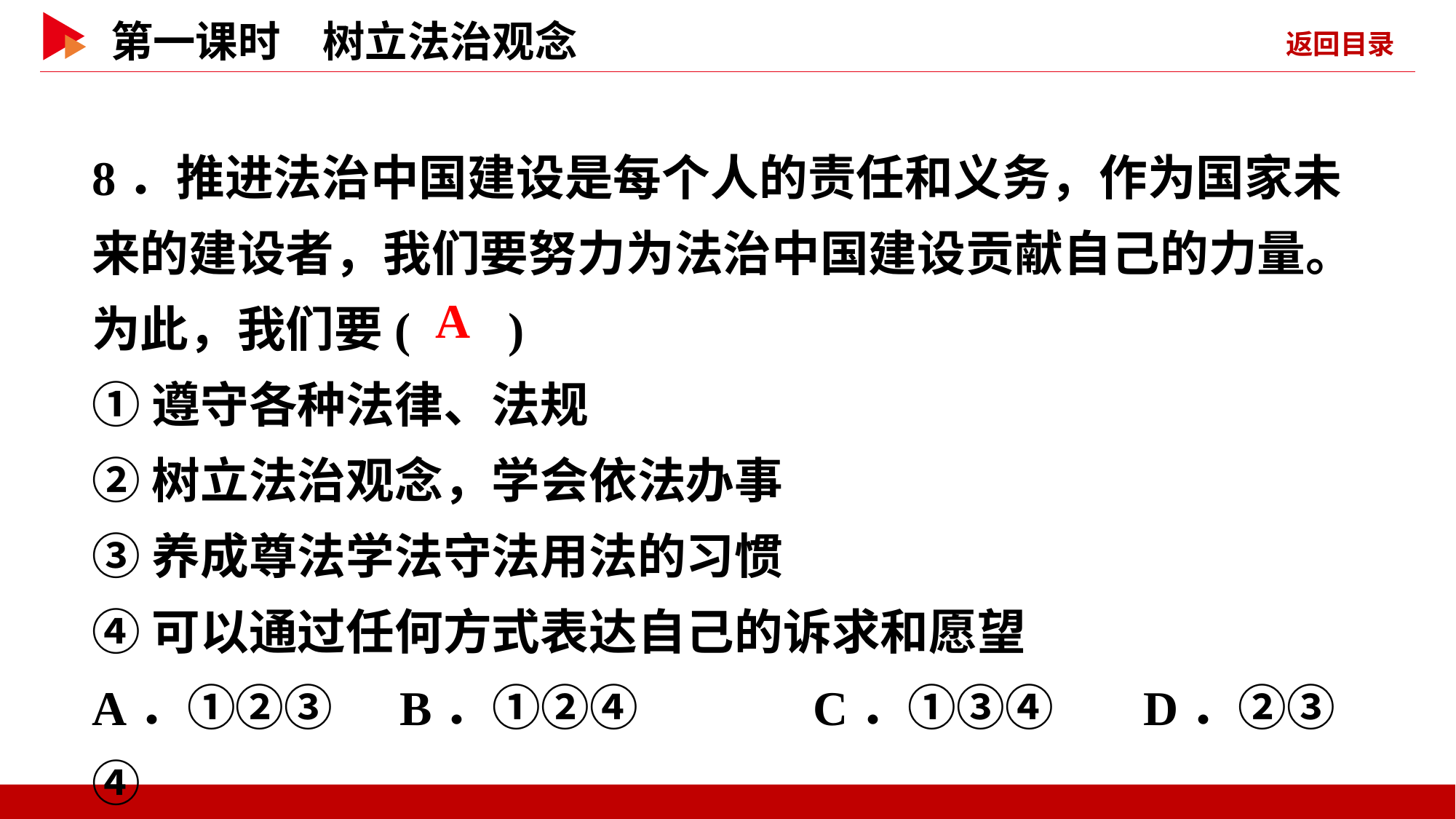

8．推进法治中国建设是每个人的责任和义务，作为国家未来的建设者，我们要努力为法治中国建设贡献自己的力量。为此，我们要(        )
①遵守各种法律、法规
②树立法治观念，学会依法办事
③养成尊法学法守法用法的习惯
④可以通过任何方式表达自己的诉求和愿望
A．①②③     B．①②④	     C．①③④       D．②③④
   A